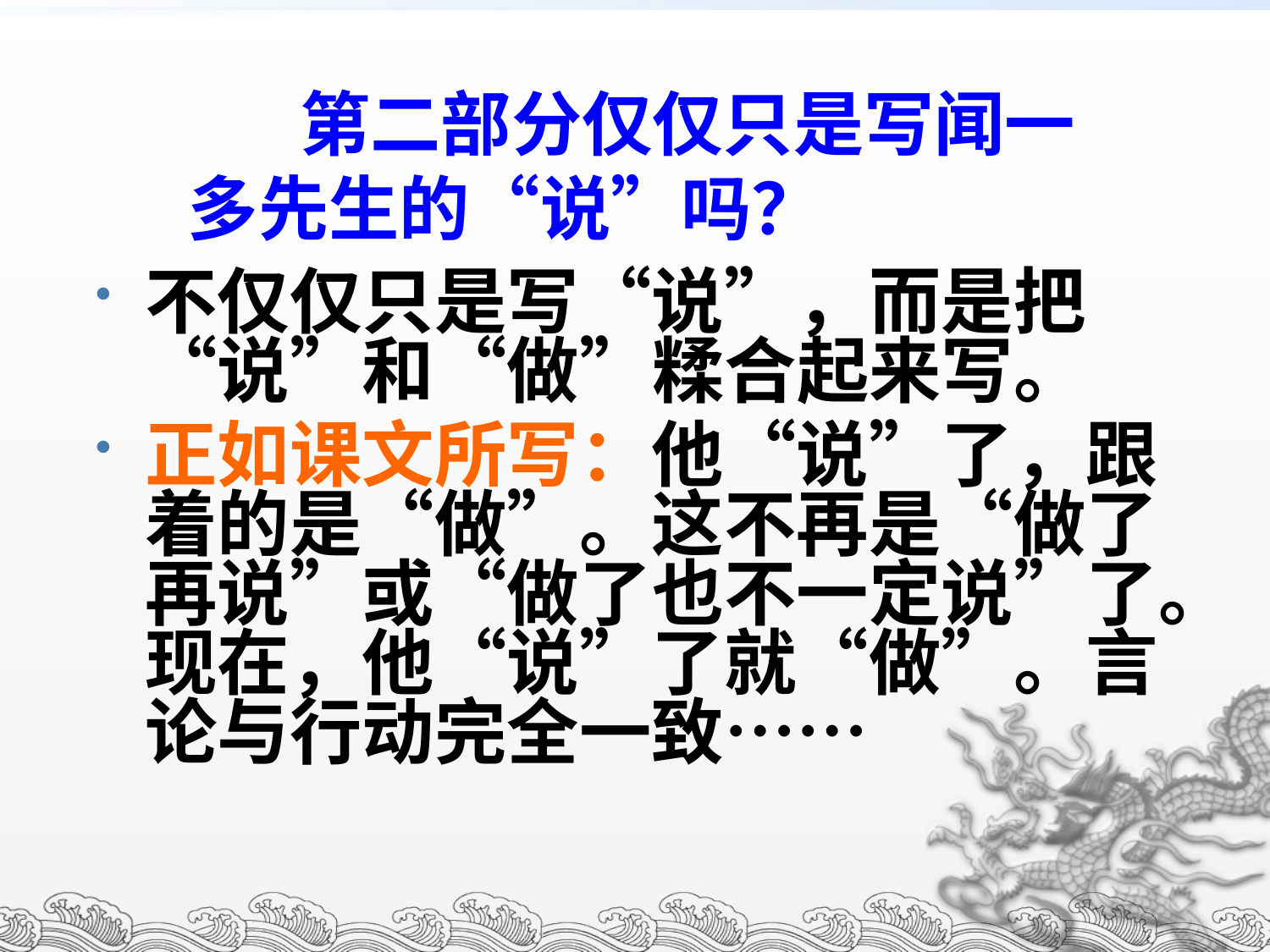

# 第二部分仅仅只是写闻一多先生的“说”吗？
不仅仅只是写“说”，而是把 “说”和“做”糅合起来写。
正如课文所写：他“说”了，跟着的是“做”。这不再是“做了再说”或“做了也不一定说”了。现在，他“说”了就“做”。言论与行动完全一致……